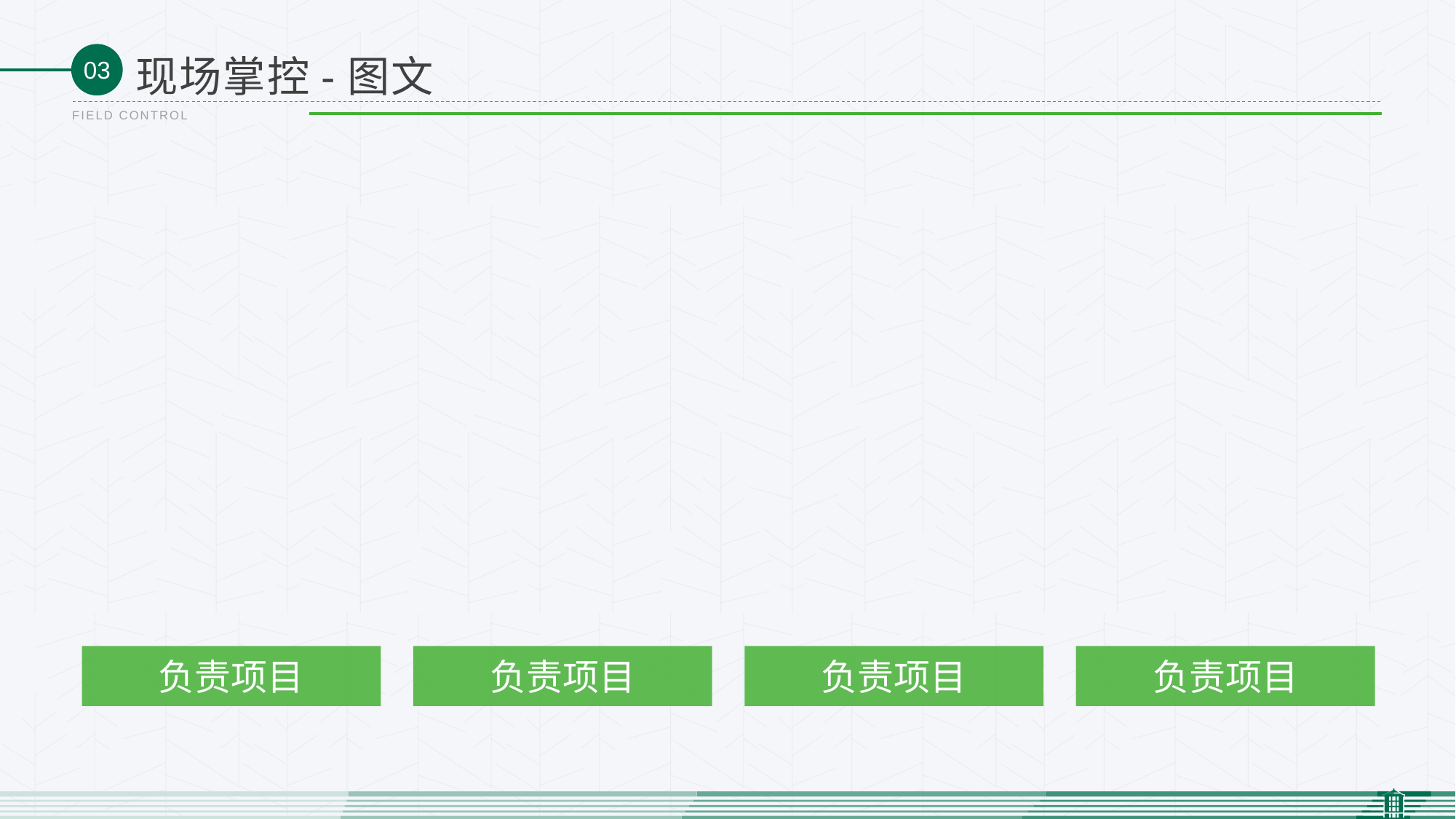

现场掌控-图文
FIELD CONTROL

负责项目
负责项目
负责项目
负责项目